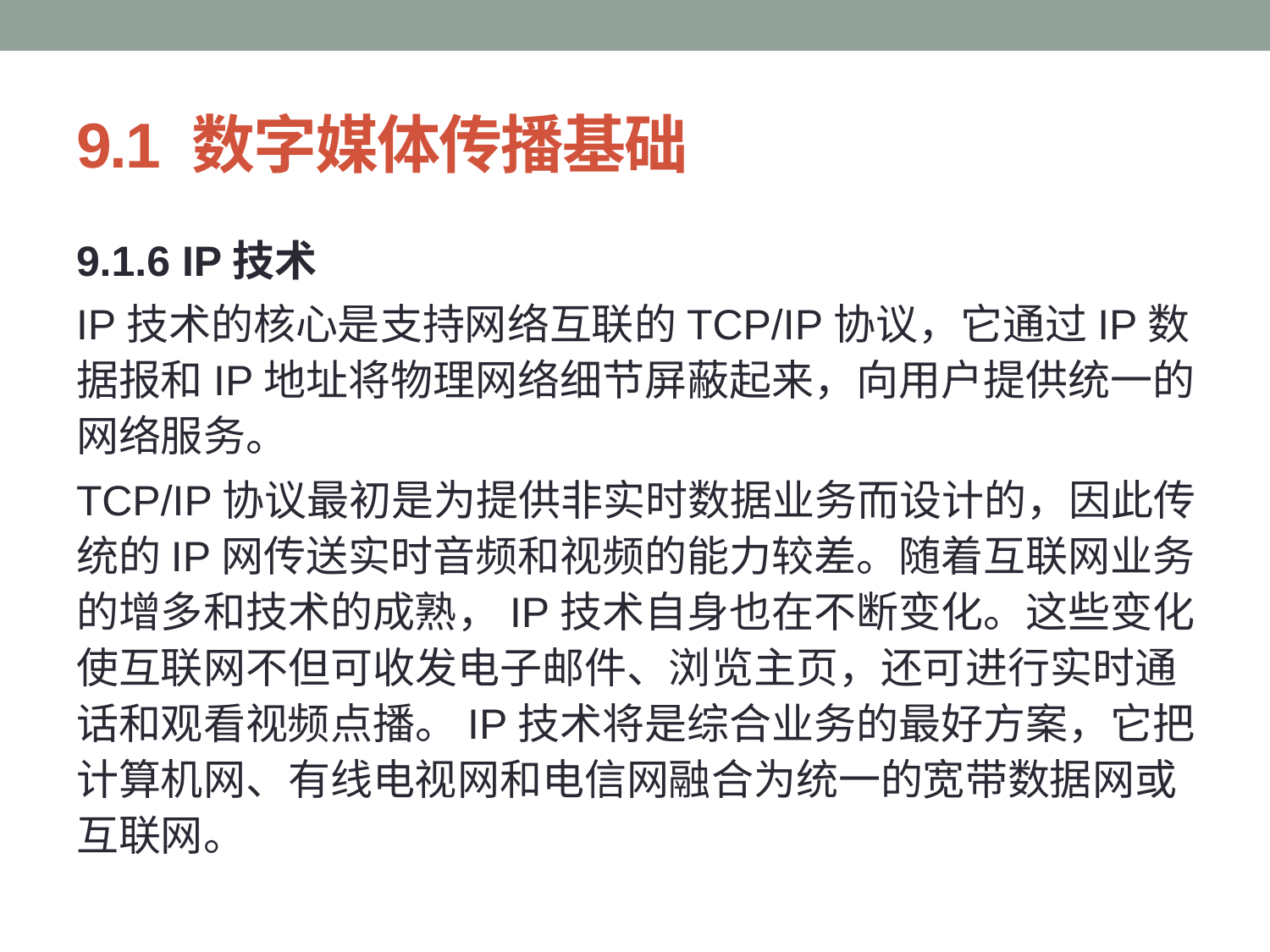

# 9.1 数字媒体传播基础
9.1.6 IP技术
IP技术的核心是支持网络互联的TCP/IP协议，它通过IP数据报和IP地址将物理网络细节屏蔽起来，向用户提供统一的网络服务。
TCP/IP协议最初是为提供非实时数据业务而设计的，因此传统的IP网传送实时音频和视频的能力较差。随着互联网业务的增多和技术的成熟，IP技术自身也在不断变化。这些变化使互联网不但可收发电子邮件、浏览主页，还可进行实时通话和观看视频点播。IP技术将是综合业务的最好方案，它把计算机网、有线电视网和电信网融合为统一的宽带数据网或互联网。